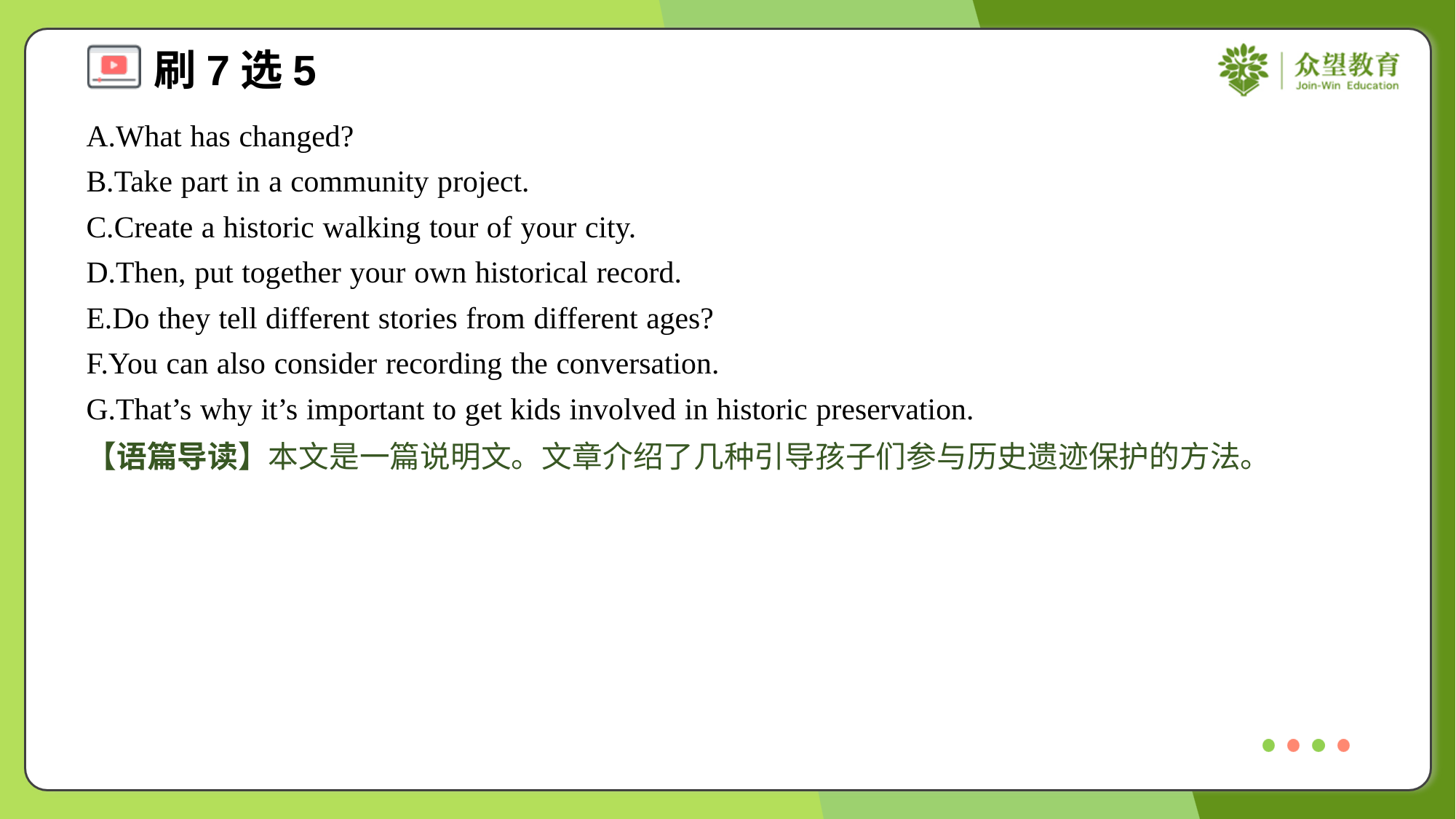

A.What has changed?
B.Take part in a community project.
C.Create a historic walking tour of your city.
D.Then, put together your own historical record.
E.Do they tell different stories from different ages?
F.You can also consider recording the conversation.
G.That’s why it’s important to get kids involved in historic preservation.
【语篇导读】本文是一篇说明文。文章介绍了几种引导孩子们参与历史遗迹保护的方法。